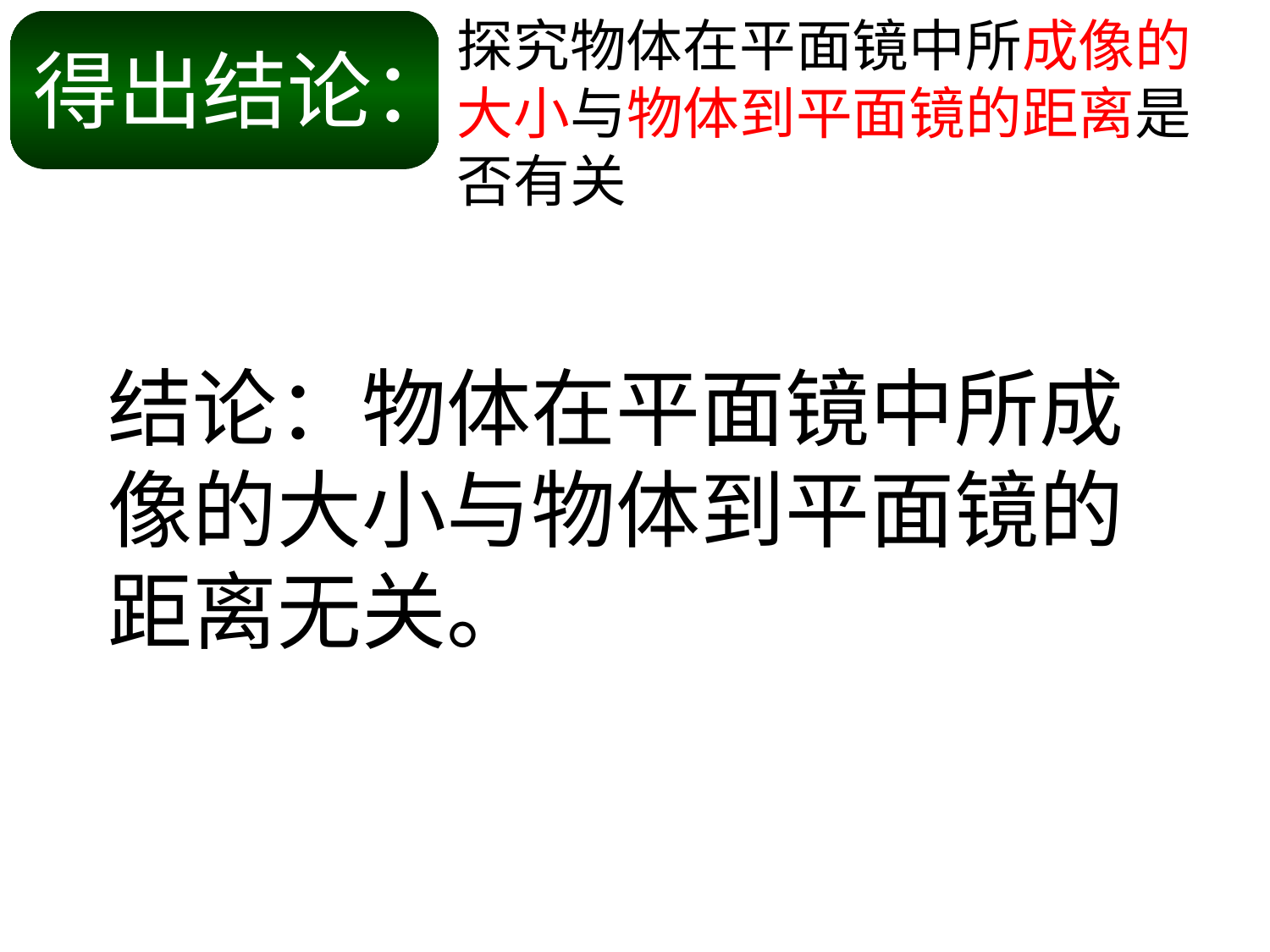

探究物体在平面镜中所成像的大小与物体到平面镜的距离是否有关

得出结论：
结论：物体在平面镜中所成像的大小与物体到平面镜的距离无关。